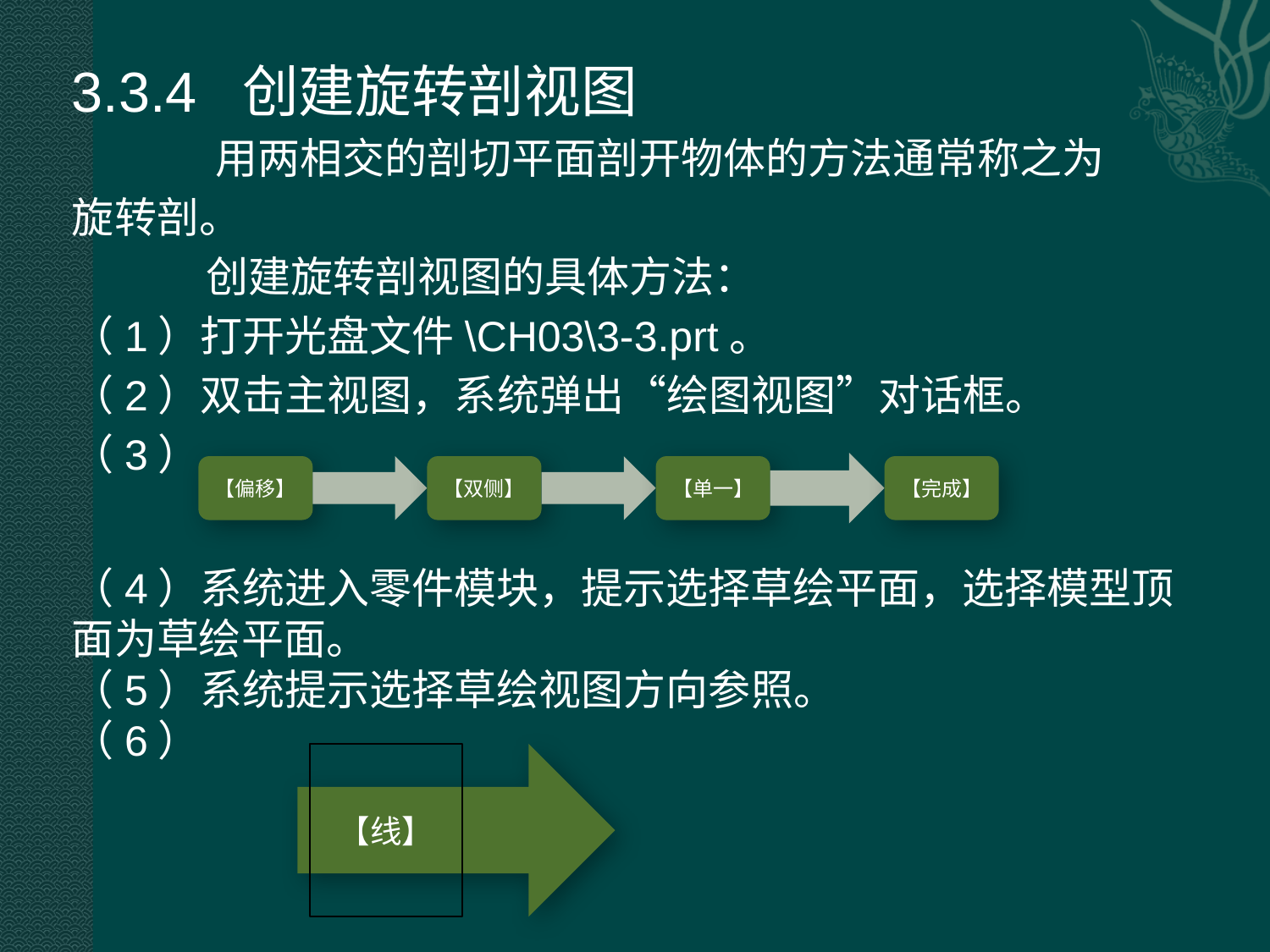

3.3.4  创建旋转剖视图
              用两相交的剖切平面剖开物体的方法通常称之为
旋转剖。
             创建旋转剖视图的具体方法：
（1）打开光盘文件\CH03\3-3.prt。
（2）双击主视图，系统弹出“绘图视图”对话框。
（3）
【偏移】
【双侧】
【单一】
【完成】
（4）系统进入零件模块，提示选择草绘平面，选择模型顶面为草绘平面。
（5）系统提示选择草绘视图方向参照。
（6）
【线】